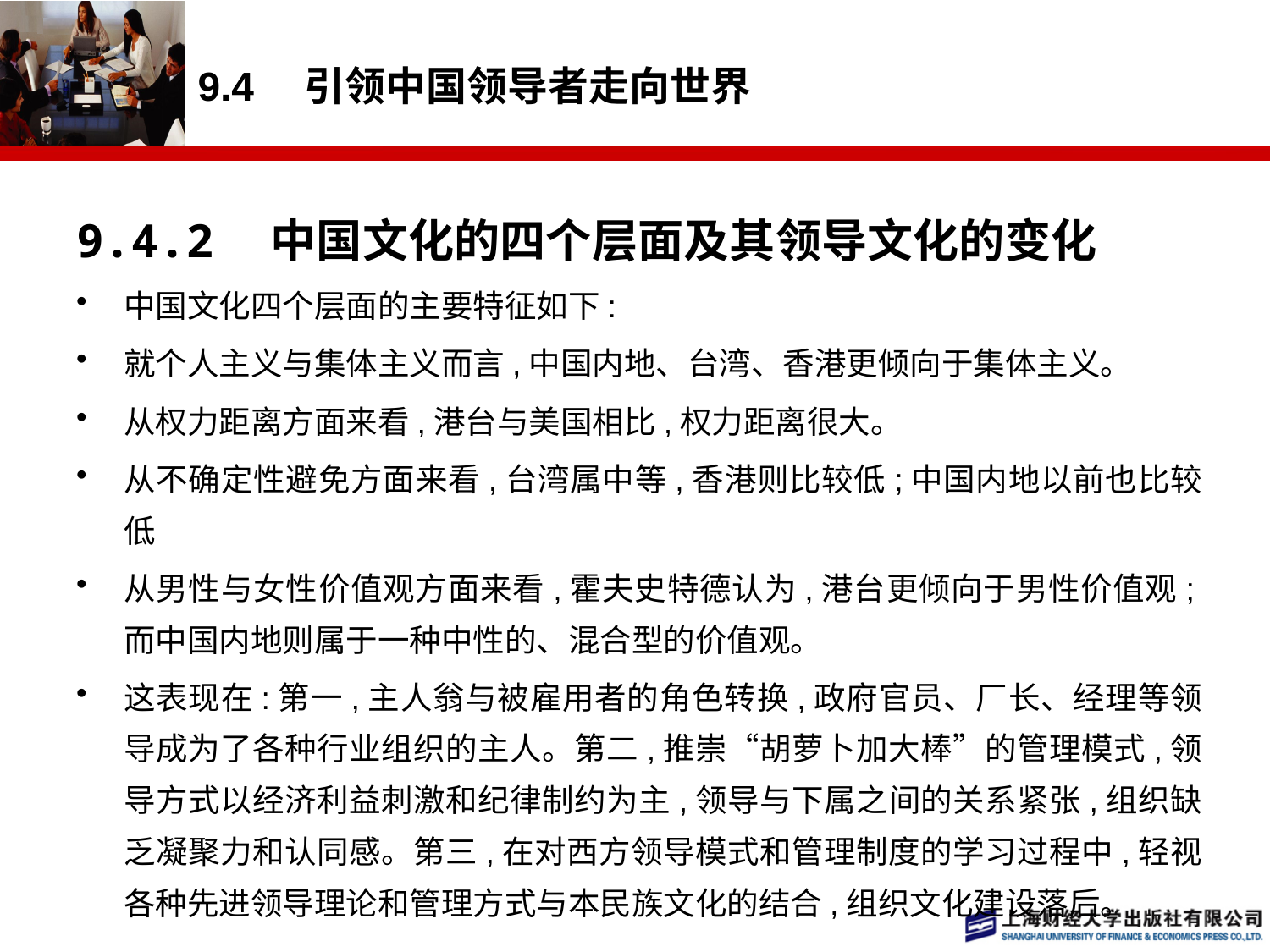

# 9.4　引领中国领导者走向世界
9.4.2　中国文化的四个层面及其领导文化的变化
中国文化四个层面的主要特征如下:
就个人主义与集体主义而言,中国内地、台湾、香港更倾向于集体主义。
从权力距离方面来看,港台与美国相比,权力距离很大。
从不确定性避免方面来看,台湾属中等,香港则比较低;中国内地以前也比较低
从男性与女性价值观方面来看,霍夫史特德认为,港台更倾向于男性价值观;而中国内地则属于一种中性的、混合型的价值观。
这表现在:第一,主人翁与被雇用者的角色转换,政府官员、厂长、经理等领导成为了各种行业组织的主人。第二,推崇“胡萝卜加大棒”的管理模式,领导方式以经济利益刺激和纪律制约为主,领导与下属之间的关系紧张,组织缺乏凝聚力和认同感。第三,在对西方领导模式和管理制度的学习过程中,轻视各种先进领导理论和管理方式与本民族文化的结合,组织文化建设落后。